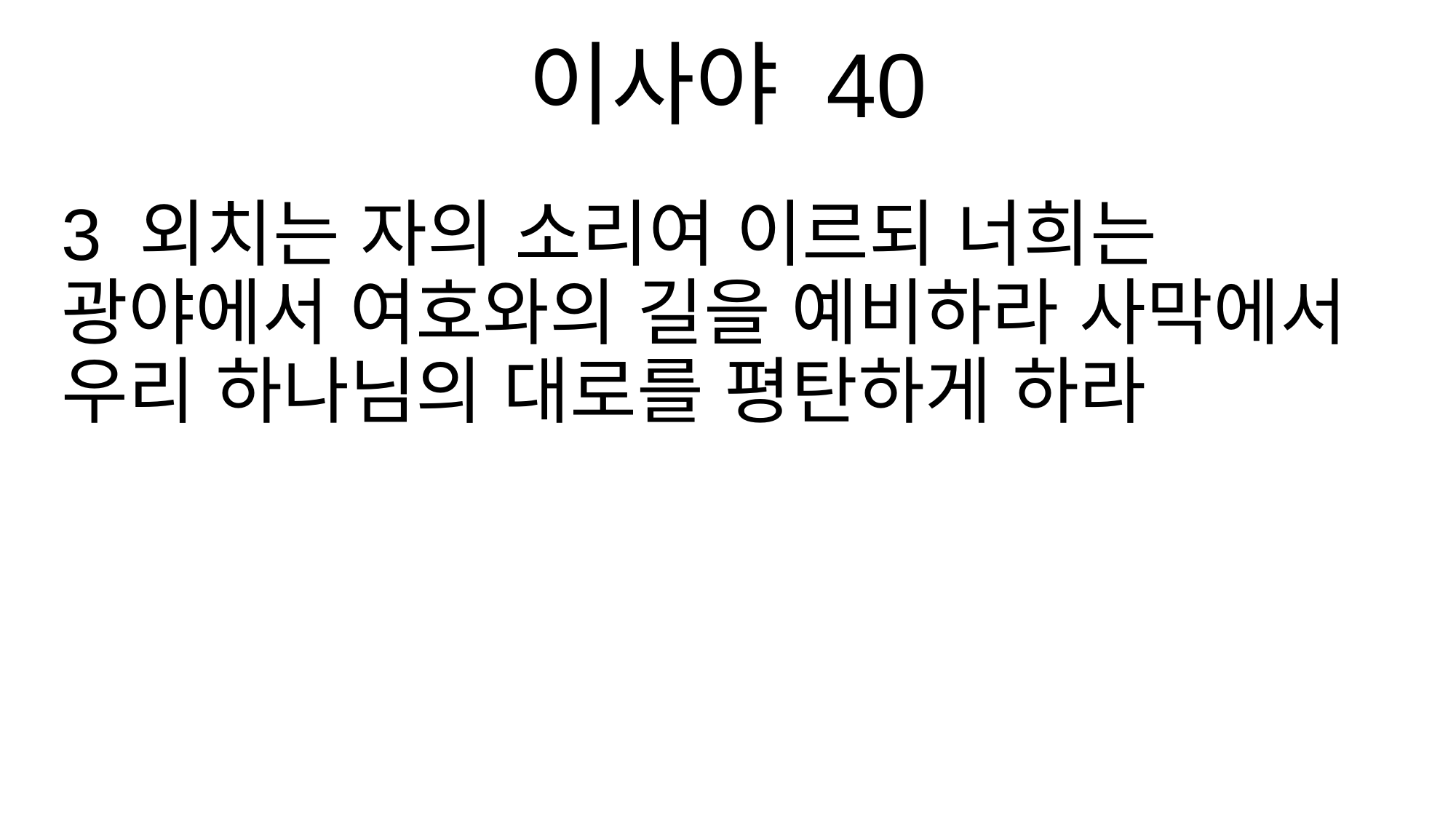

이사야 40
3 외치는 자의 소리여 이르되 너희는 광야에서 여호와의 길을 예비하라 사막에서 우리 하나님의 대로를 평탄하게 하라